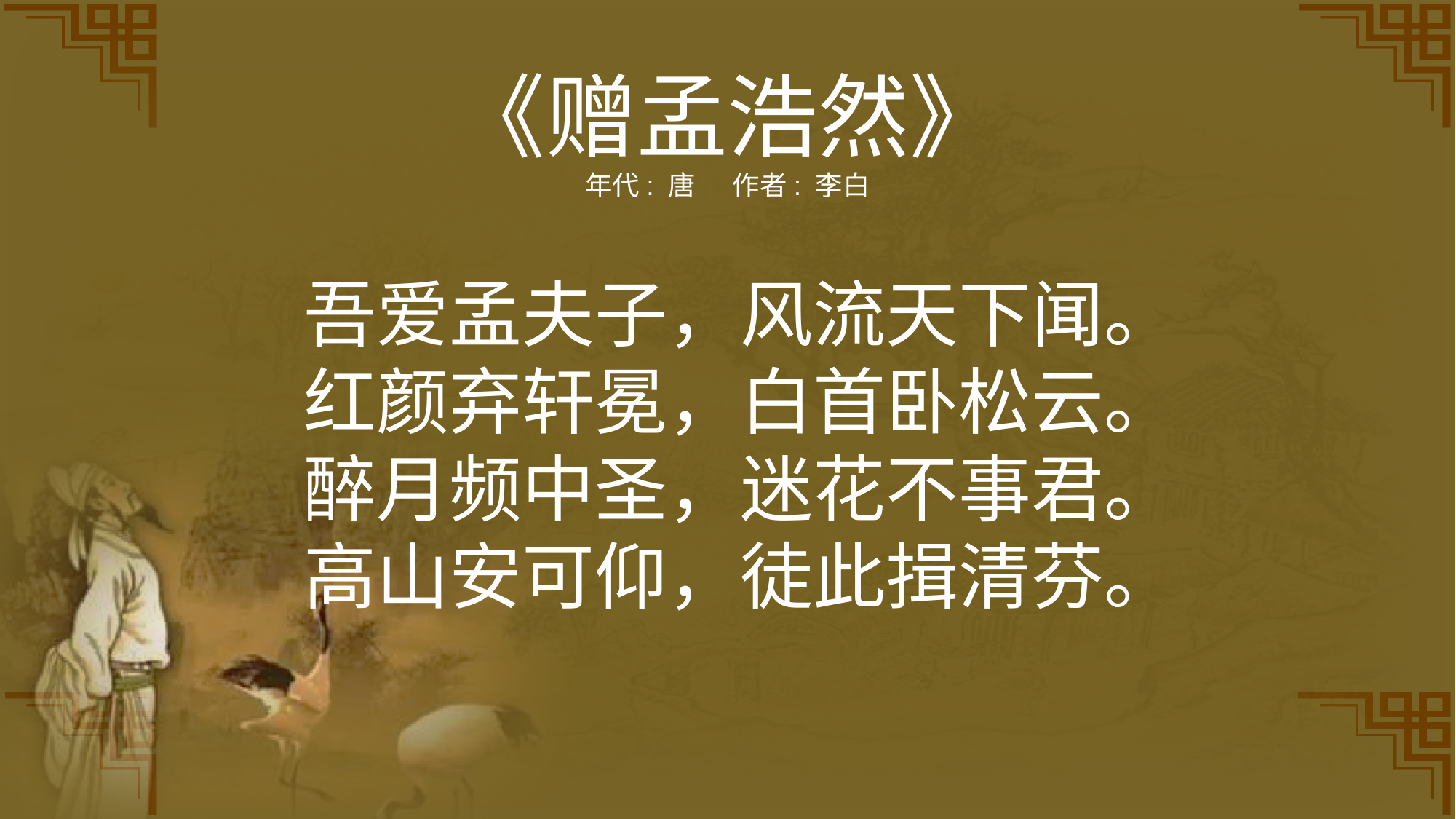

《赠孟浩然》
年代: 唐      作者: 李白
吾爱孟夫子，风流天下闻。
红颜弃轩冕，白首卧松云。
醉月频中圣，迷花不事君。
高山安可仰，徒此揖清芬。
.